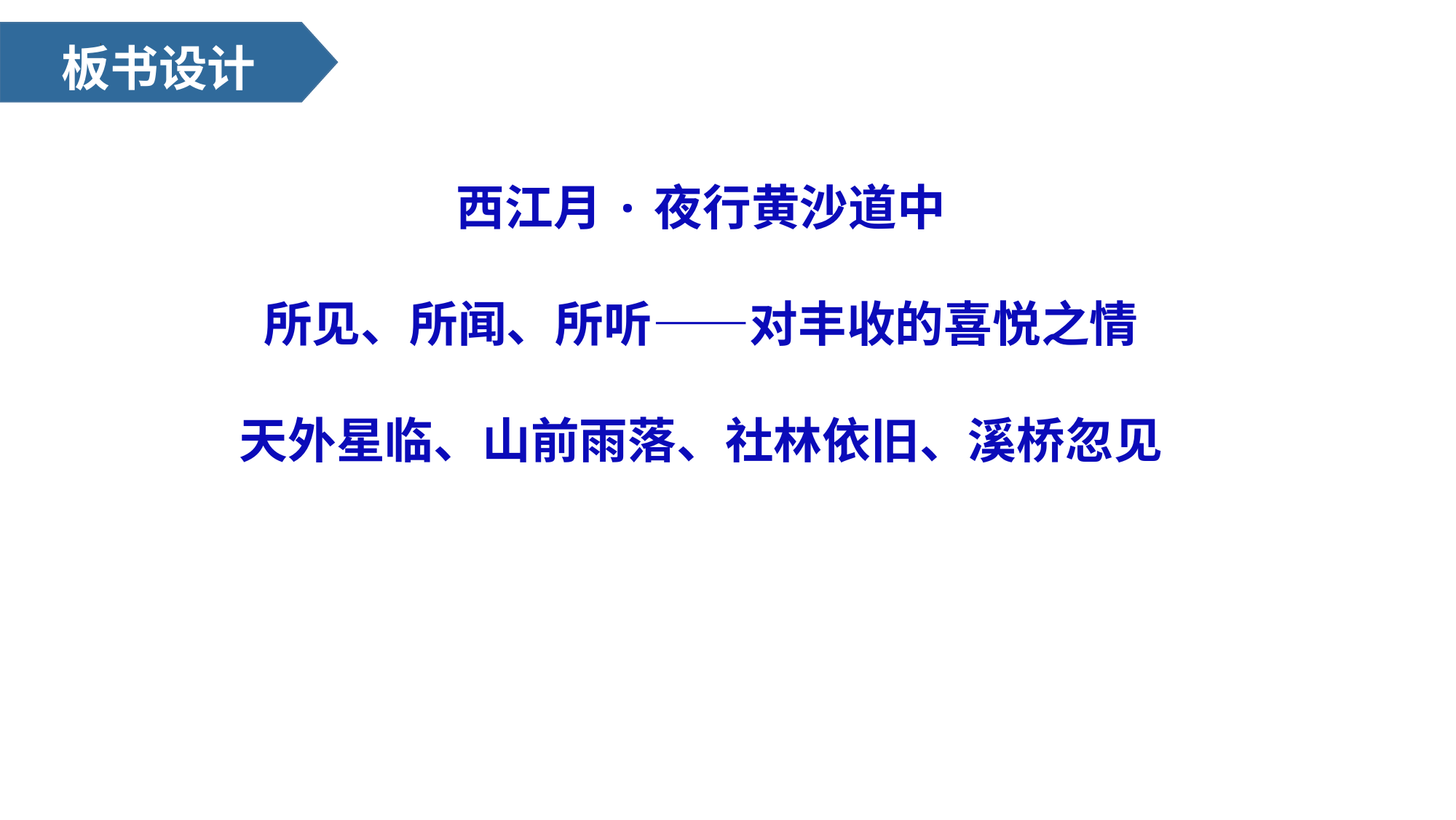

板书设计
西江月·夜行黄沙道中

所见、所闻、所听——对丰收的喜悦之情

天外星临、山前雨落、社林依旧、溪桥忽见